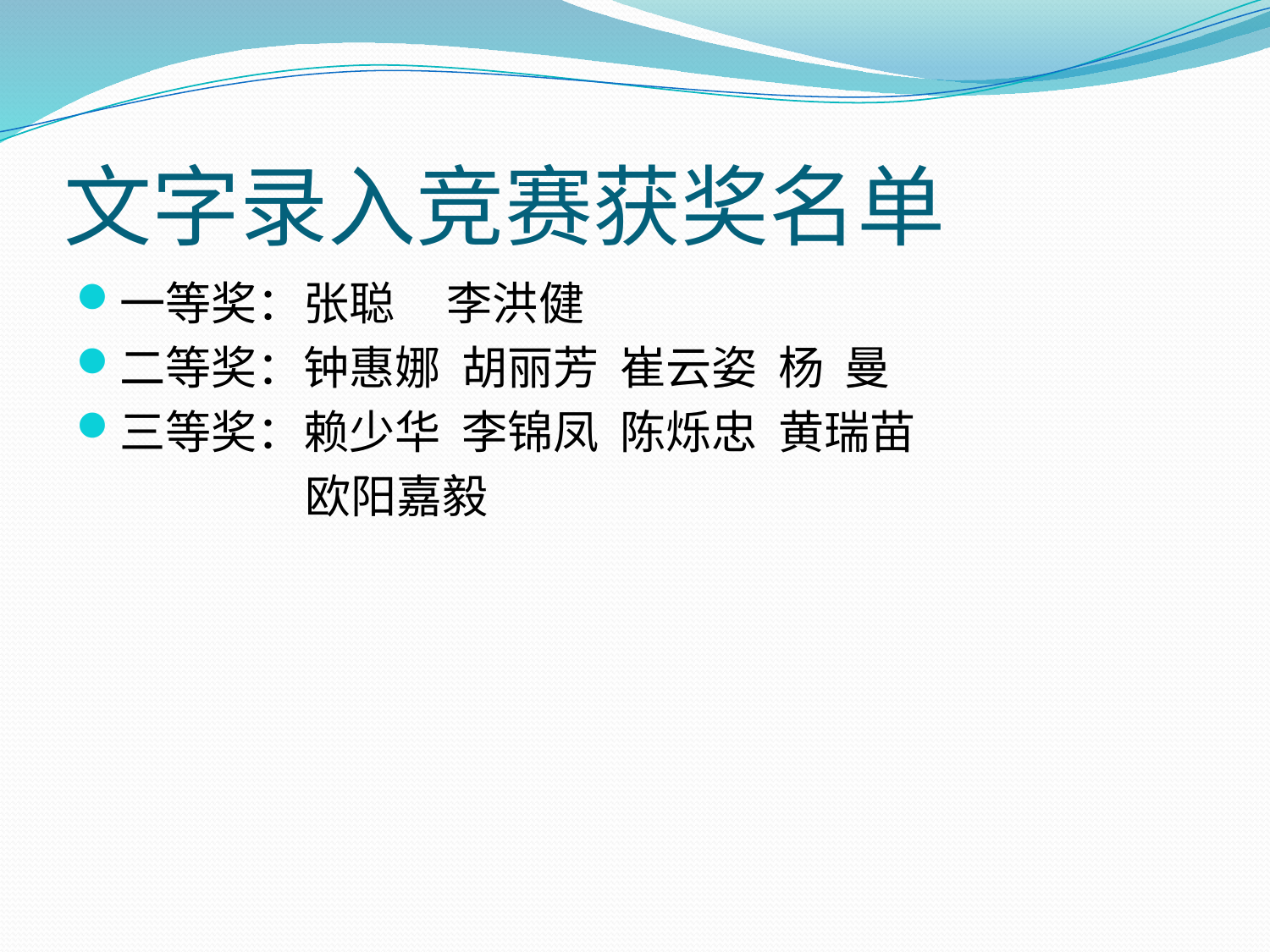

# 文字录入竞赛获奖名单
一等奖：张聪     李洪健
二等奖：钟惠娜  胡丽芳  崔云姿  杨  曼
三等奖：赖少华  李锦凤  陈烁忠  黄瑞苗
                     欧阳嘉毅